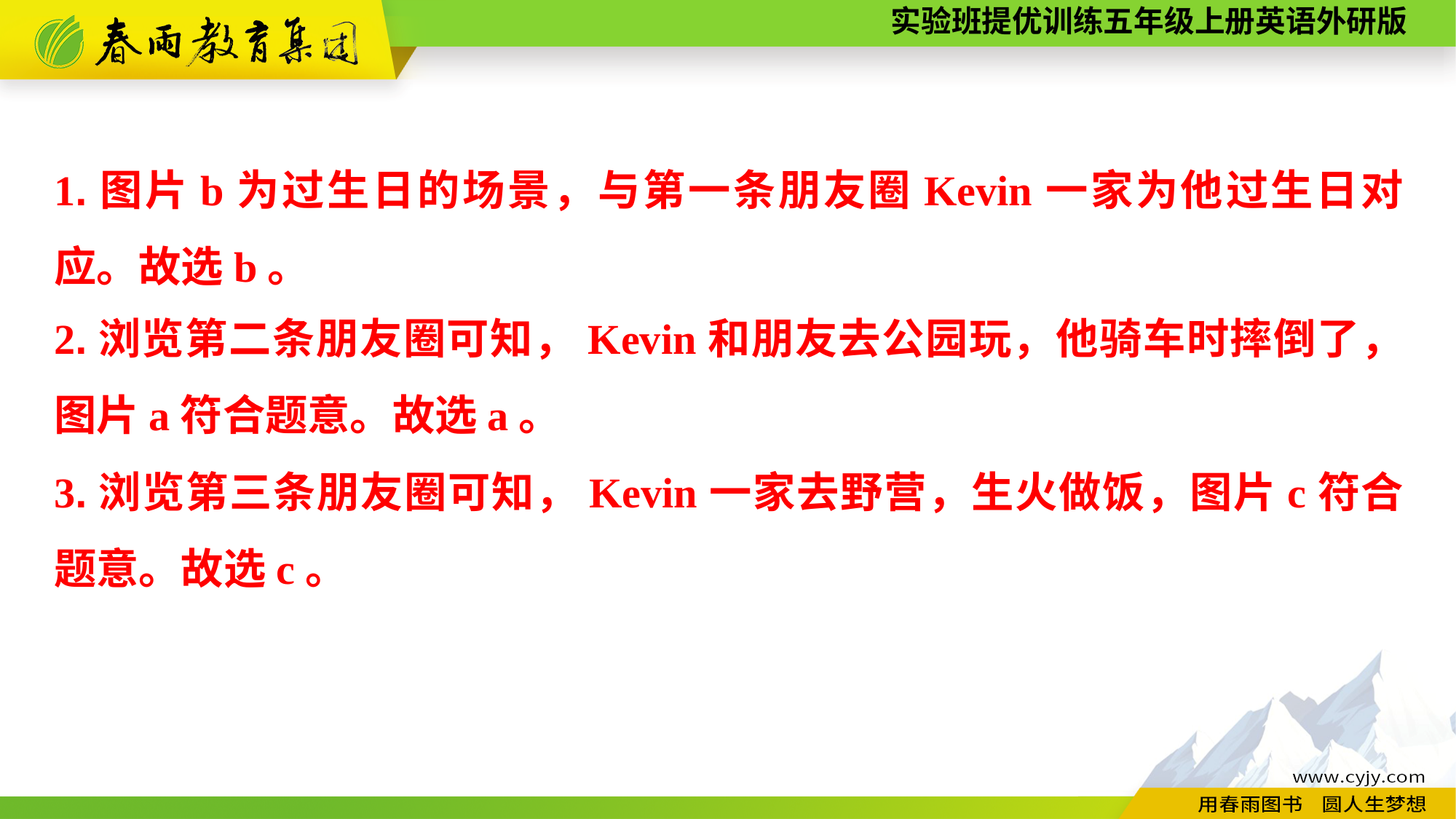

1.图片b为过生日的场景，与第一条朋友圈Kevin一家为他过生日对应。故选b。
2.浏览第二条朋友圈可知，Kevin和朋友去公园玩，他骑车时摔倒了，图片a符合题意。故选a。
3.浏览第三条朋友圈可知，Kevin一家去野营，生火做饭，图片c符合题意。故选c。